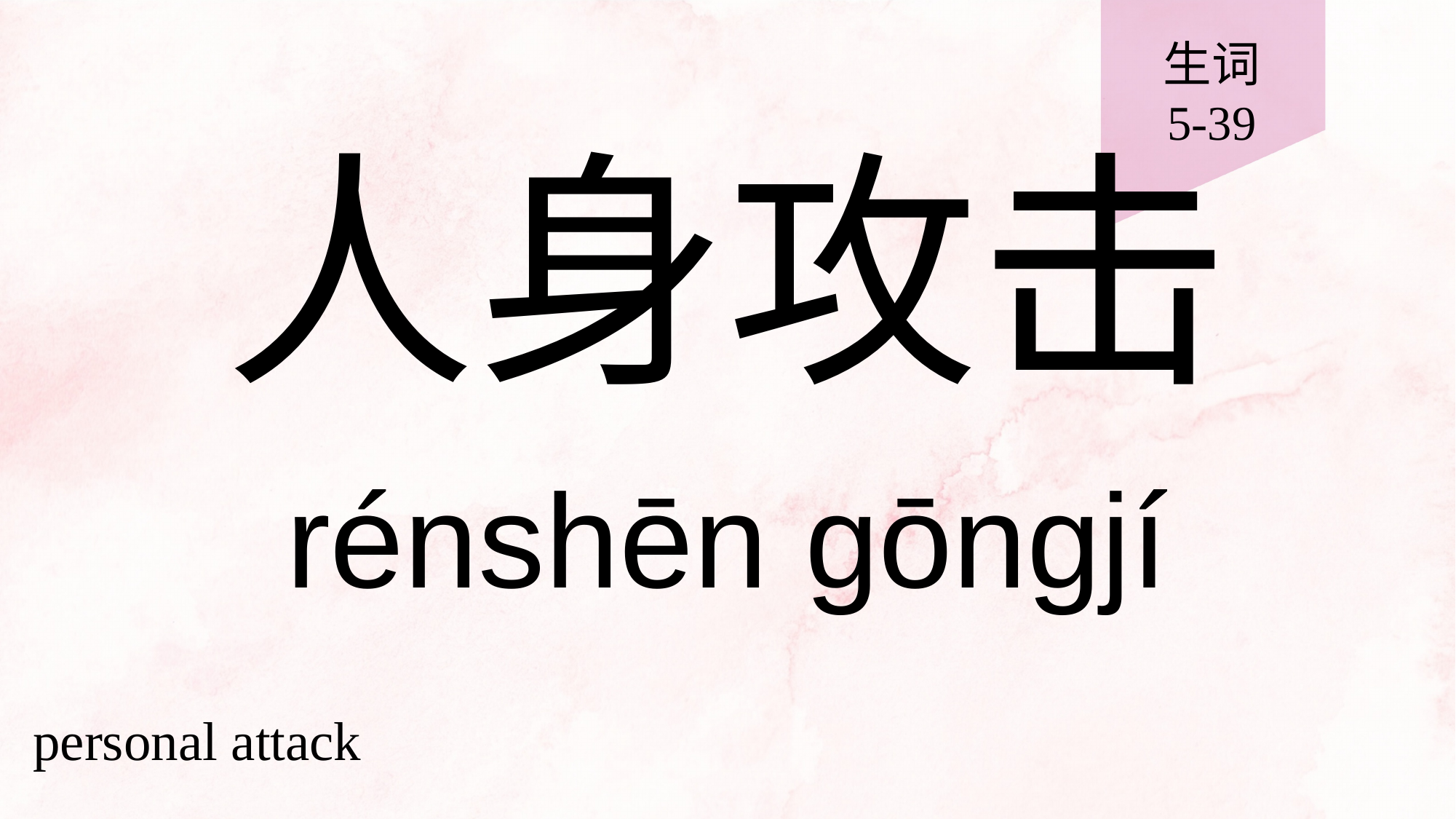

生词
5-39
# 人身攻击
rénshēn gōngjí
personal attack